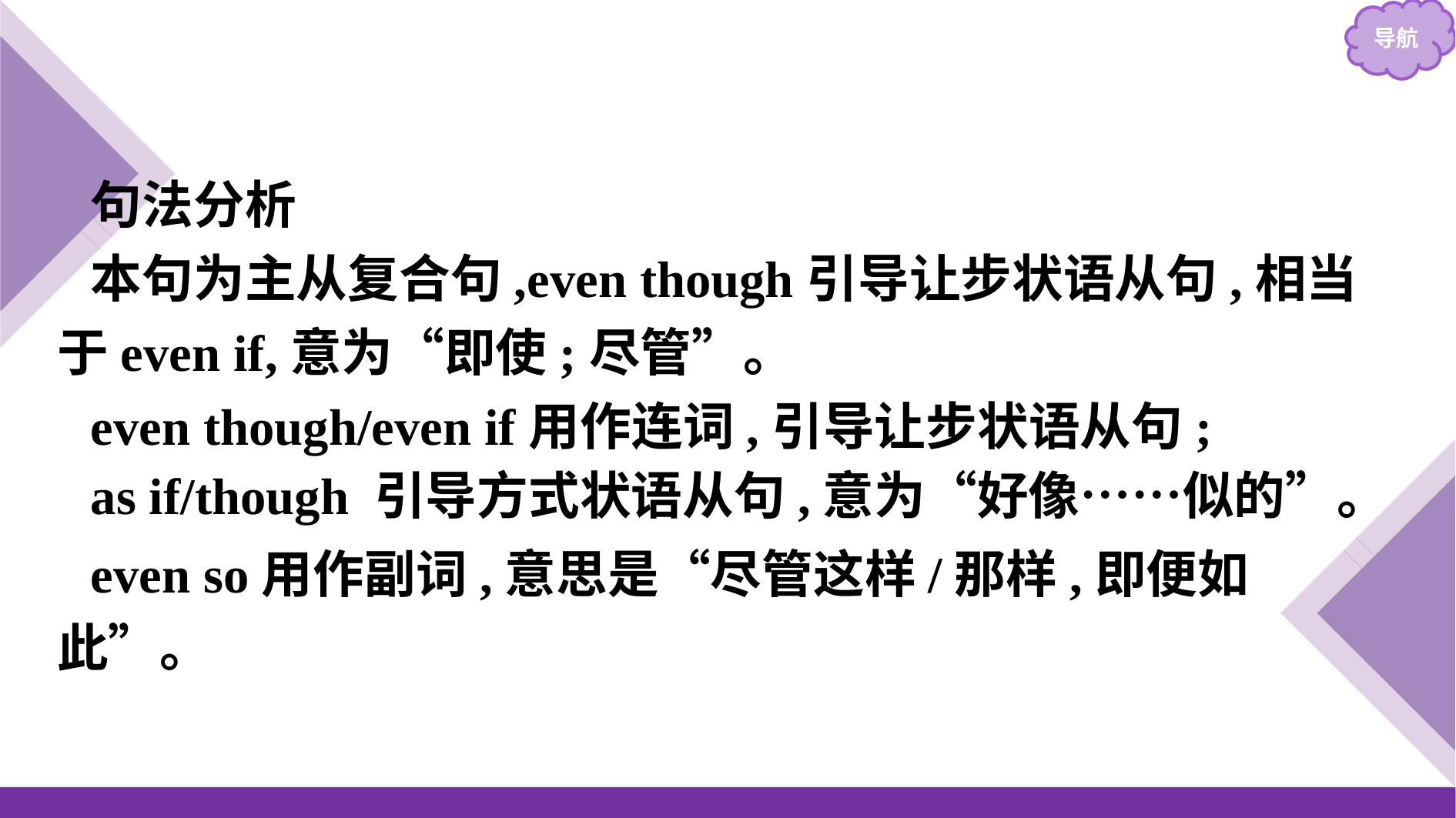

句法分析
本句为主从复合句,even though引导让步状语从句,相当于even if,意为“即使;尽管”。
even though/even if用作连词,引导让步状语从句;

even so用作副词,意思是“尽管这样/那样,即便如此”。
as if/though 引导方式状语从句,意为“好像……似的”。